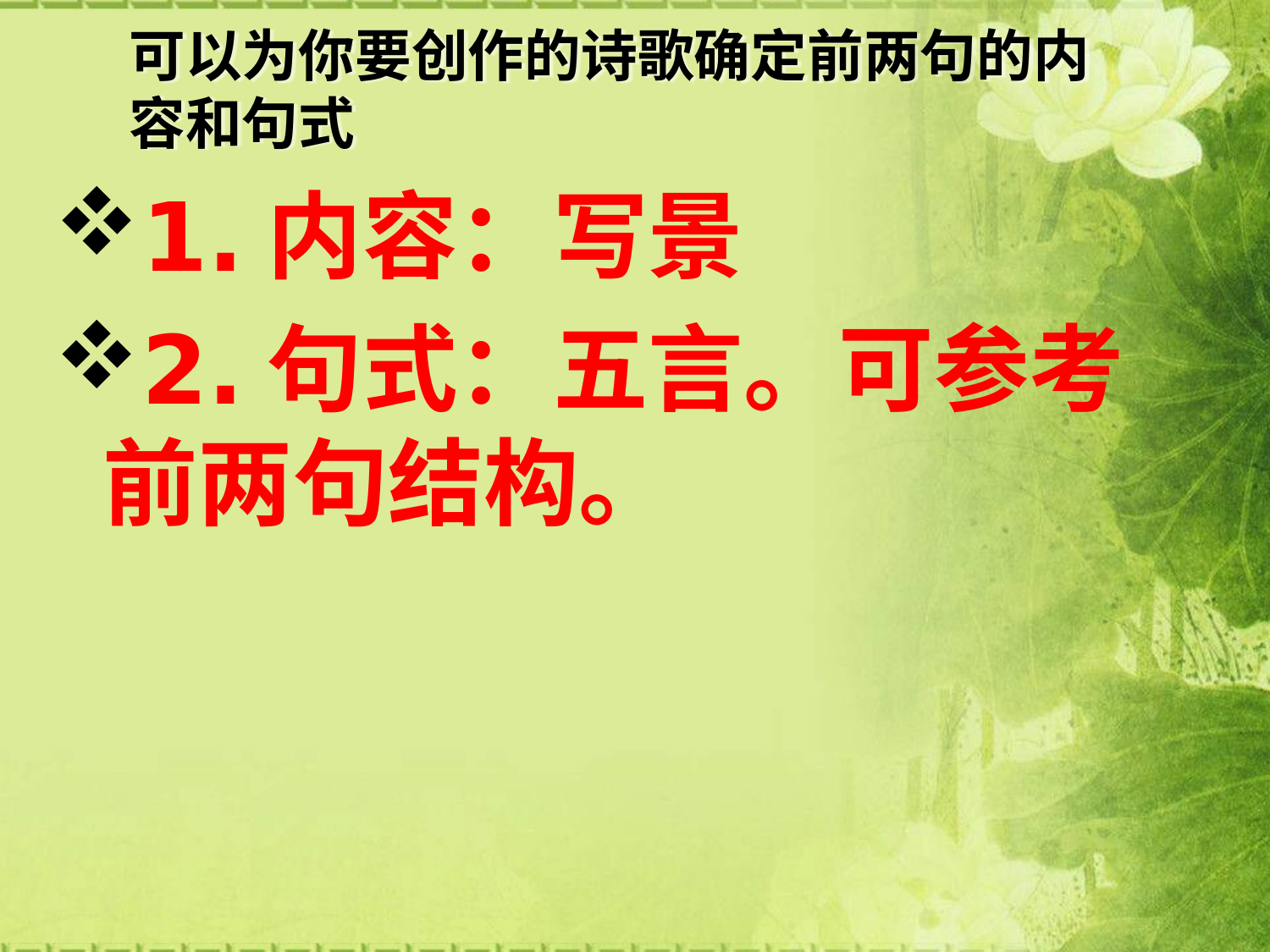

# 可以为你要创作的诗歌确定前两句的内容和句式
1.内容：写景
2.句式：五言。可参考前两句结构。